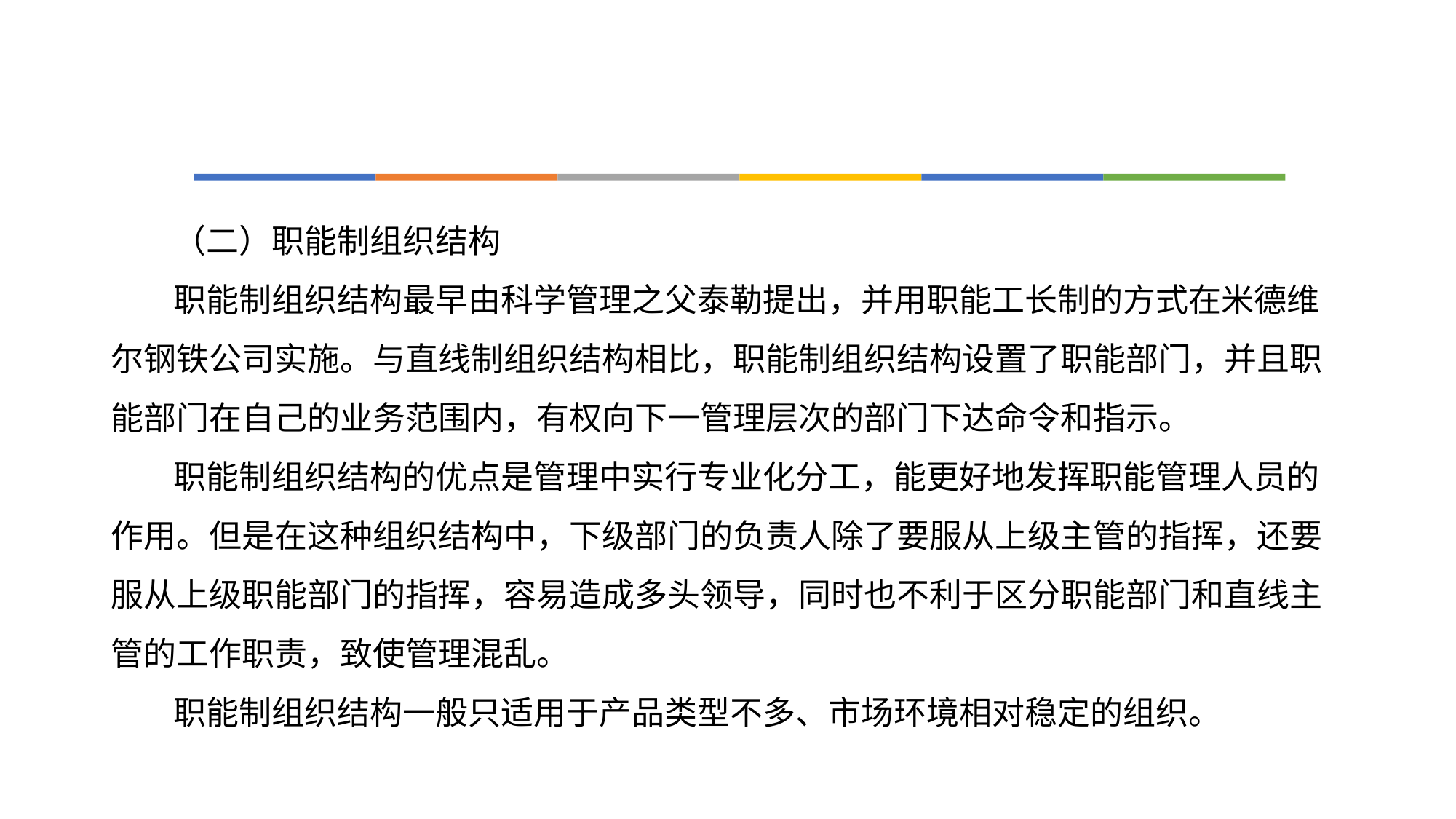

#
（二）职能制组织结构
职能制组织结构最早由科学管理之父泰勒提出，并用职能工长制的方式在米德维尔钢铁公司实施。与直线制组织结构相比，职能制组织结构设置了职能部门，并且职能部门在自己的业务范围内，有权向下一管理层次的部门下达命令和指示。
职能制组织结构的优点是管理中实行专业化分工，能更好地发挥职能管理人员的作用。但是在这种组织结构中，下级部门的负责人除了要服从上级主管的指挥，还要服从上级职能部门的指挥，容易造成多头领导，同时也不利于区分职能部门和直线主管的工作职责，致使管理混乱。
职能制组织结构一般只适用于产品类型不多、市场环境相对稳定的组织。